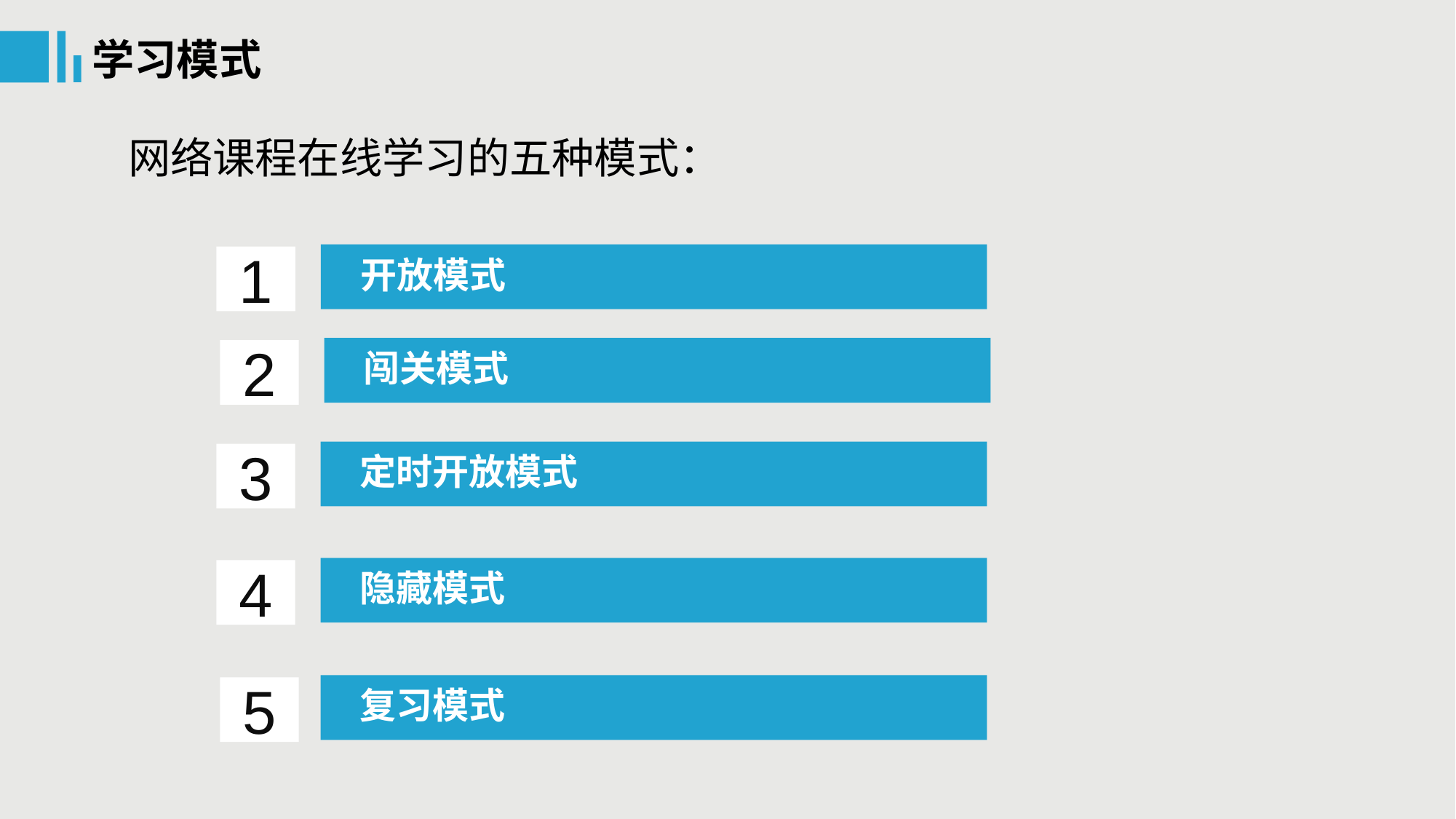

学习模式

网络课程在线学习的五种模式：

1
开放模式

2
闯关模式

3
定时开放模式

4
隐藏模式

5
复习模式